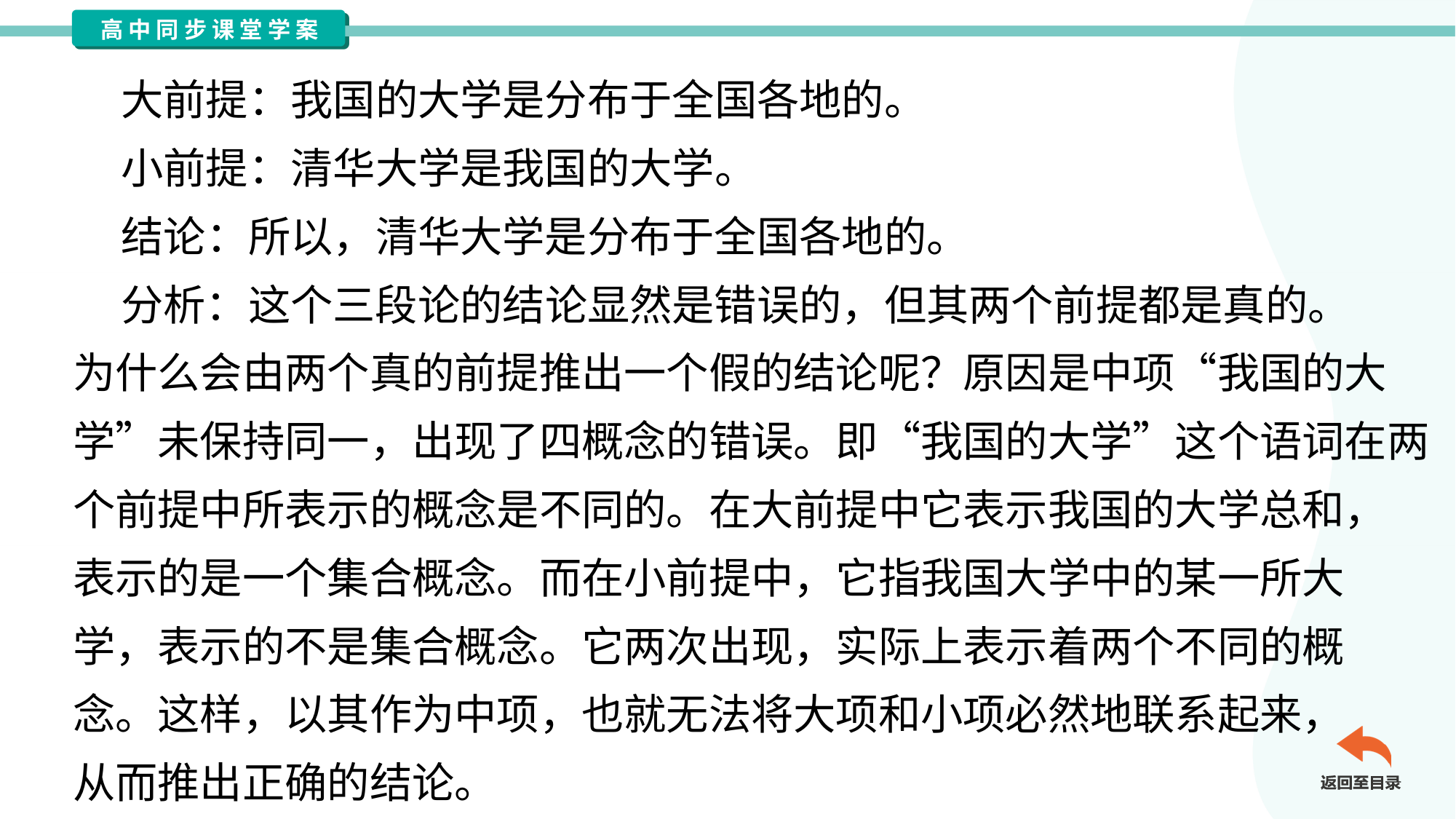

大前提：我国的大学是分布于全国各地的。
    小前提：清华大学是我国的大学。
    结论：所以，清华大学是分布于全国各地的。
    分析：这个三段论的结论显然是错误的，但其两个前提都是真的。
为什么会由两个真的前提推出一个假的结论呢？原因是中项“我国的大
学”未保持同一，出现了四概念的错误。即“我国的大学”这个语词在两
个前提中所表示的概念是不同的。在大前提中它表示我国的大学总和，
表示的是一个集合概念。而在小前提中，它指我国大学中的某一所大
学，表示的不是集合概念。它两次出现，实际上表示着两个不同的概
念。这样，以其作为中项，也就无法将大项和小项必然地联系起来，
从而推出正确的结论。